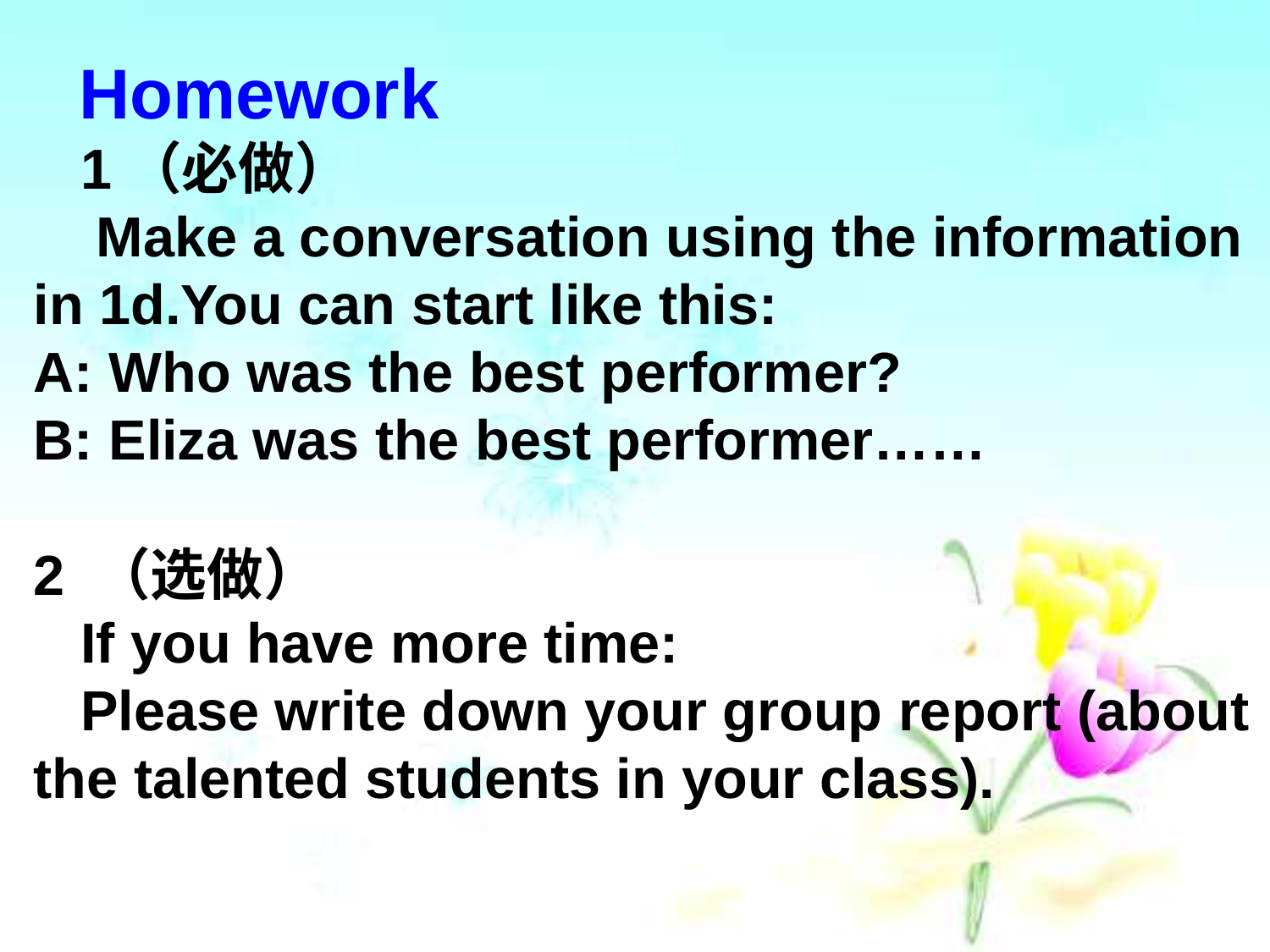

# Homework
   1（必做）
    Make a conversation using the information in 1d.You can start like this:
A: Who was the best performer?
B: Eliza was the best performer……

2 （选做）
   If you have more time:
   Please write down your group report (about the talented students in your class).